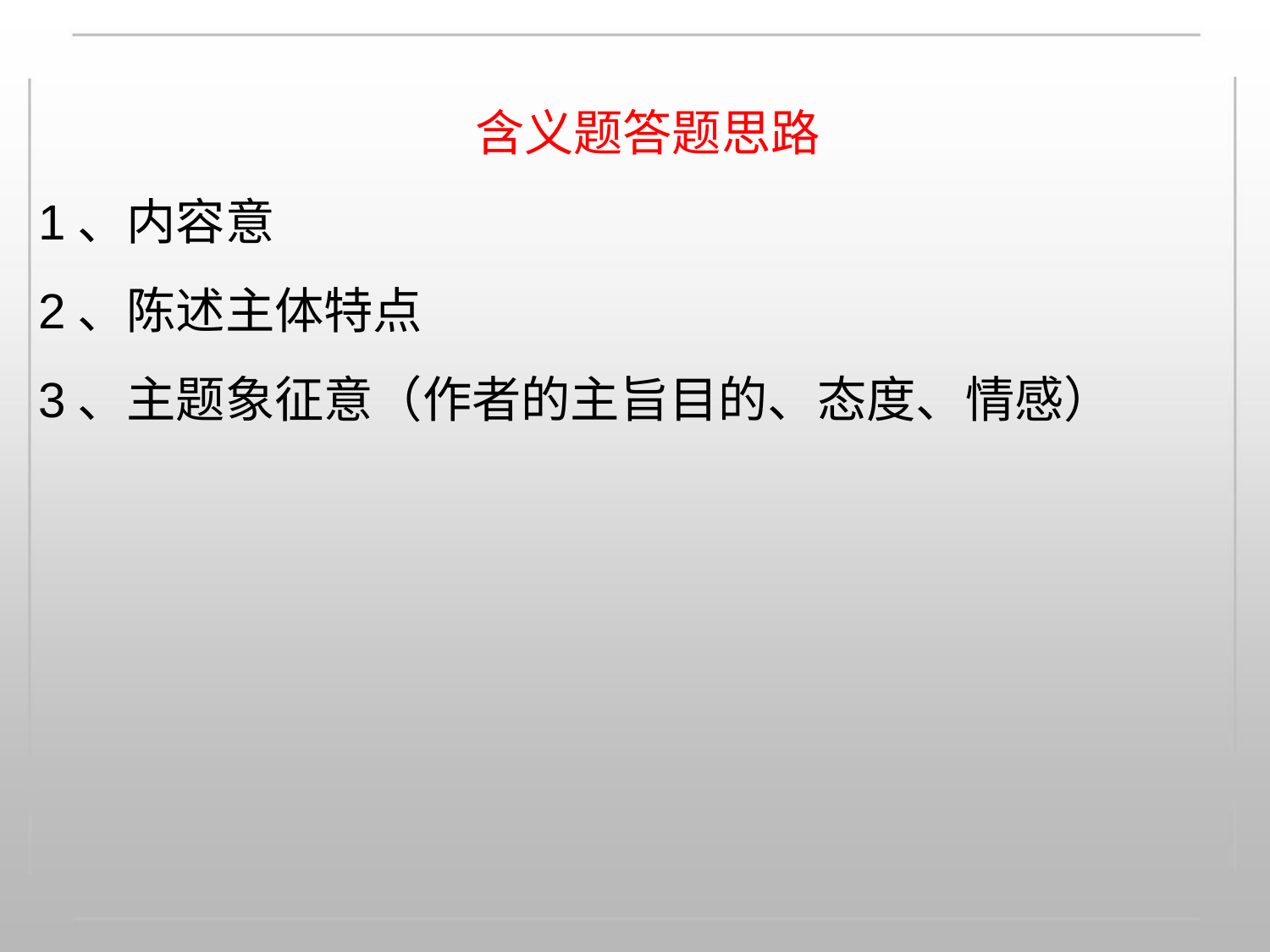

含义题答题思路
1、内容意
2、陈述主体特点
3、主题象征意（作者的主旨目的、态度、情感）